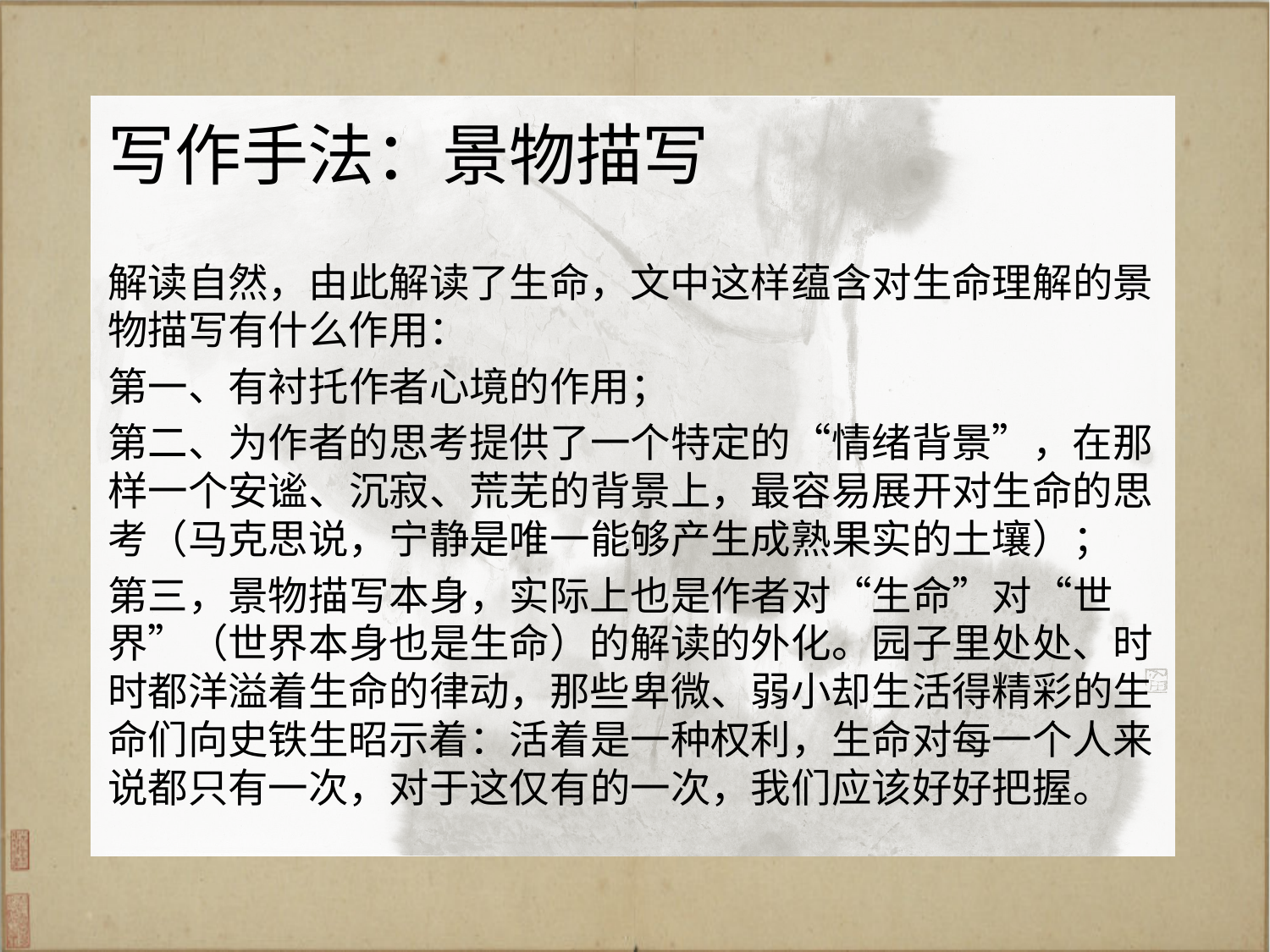

写作手法：景物描写

解读自然，由此解读了生命，文中这样蕴含对生命理解的景物描写有什么作用：
第一、有衬托作者心境的作用；
第二、为作者的思考提供了一个特定的“情绪背景”，在那样一个安谧、沉寂、荒芜的背景上，最容易展开对生命的思考（马克思说，宁静是唯一能够产生成熟果实的土壤）；
第三，景物描写本身，实际上也是作者对“生命”对“世界”（世界本身也是生命）的解读的外化。园子里处处、时时都洋溢着生命的律动，那些卑微、弱小却生活得精彩的生命们向史铁生昭示着：活着是一种权利，生命对每一个人来说都只有一次，对于这仅有的一次，我们应该好好把握。